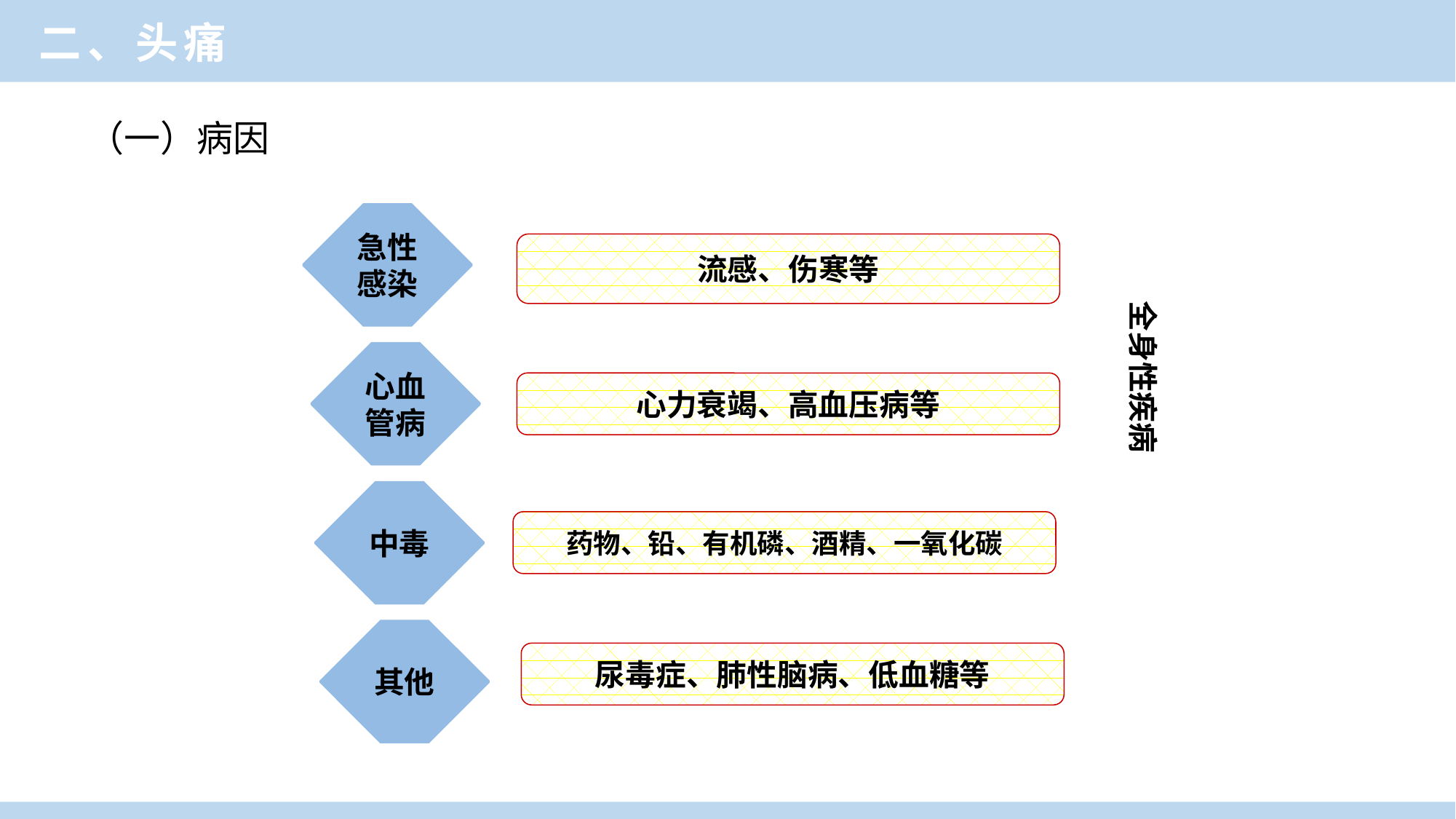

二、头痛
（一）病因
急性
感染
流感、伤寒等
全身性疾病
心血
管病
心力衰竭、高血压病等
中毒
药物、铅、有机磷、酒精、一氧化碳
其他
尿毒症、肺性脑病、低血糖等